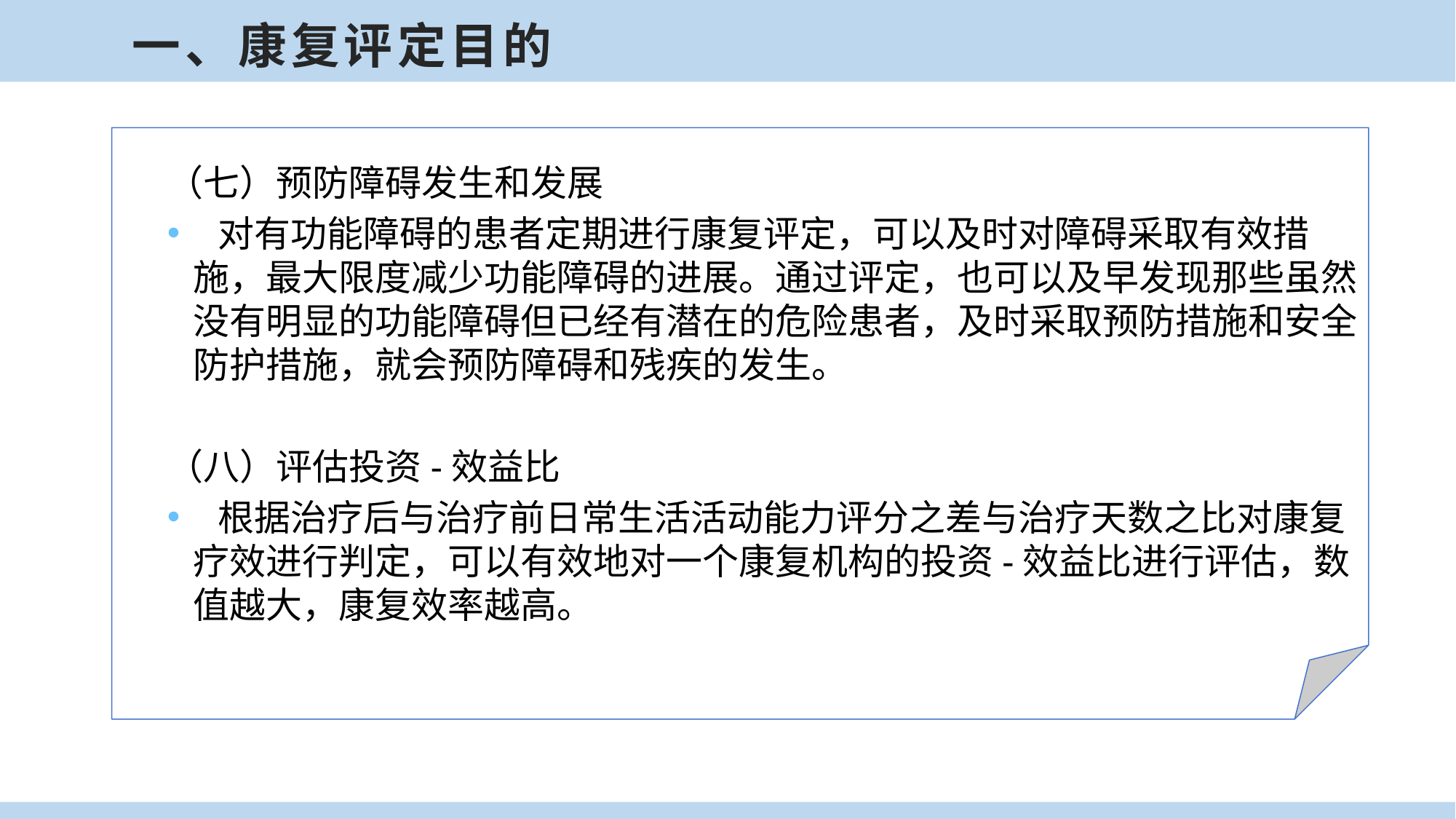

一、康复评定目的

（七）预防障碍发生和发展
  对有功能障碍的患者定期进行康复评定，可以及时对障碍采取有效措施，最大限度减少功能障碍的进展。通过评定，也可以及早发现那些虽然没有明显的功能障碍但已经有潜在的危险患者，及时采取预防措施和安全防护措施，就会预防障碍和残疾的发生。

（八）评估投资-效益比
  根据治疗后与治疗前日常生活活动能力评分之差与治疗天数之比对康复疗效进行判定，可以有效地对一个康复机构的投资-效益比进行评估，数值越大，康复效率越高。